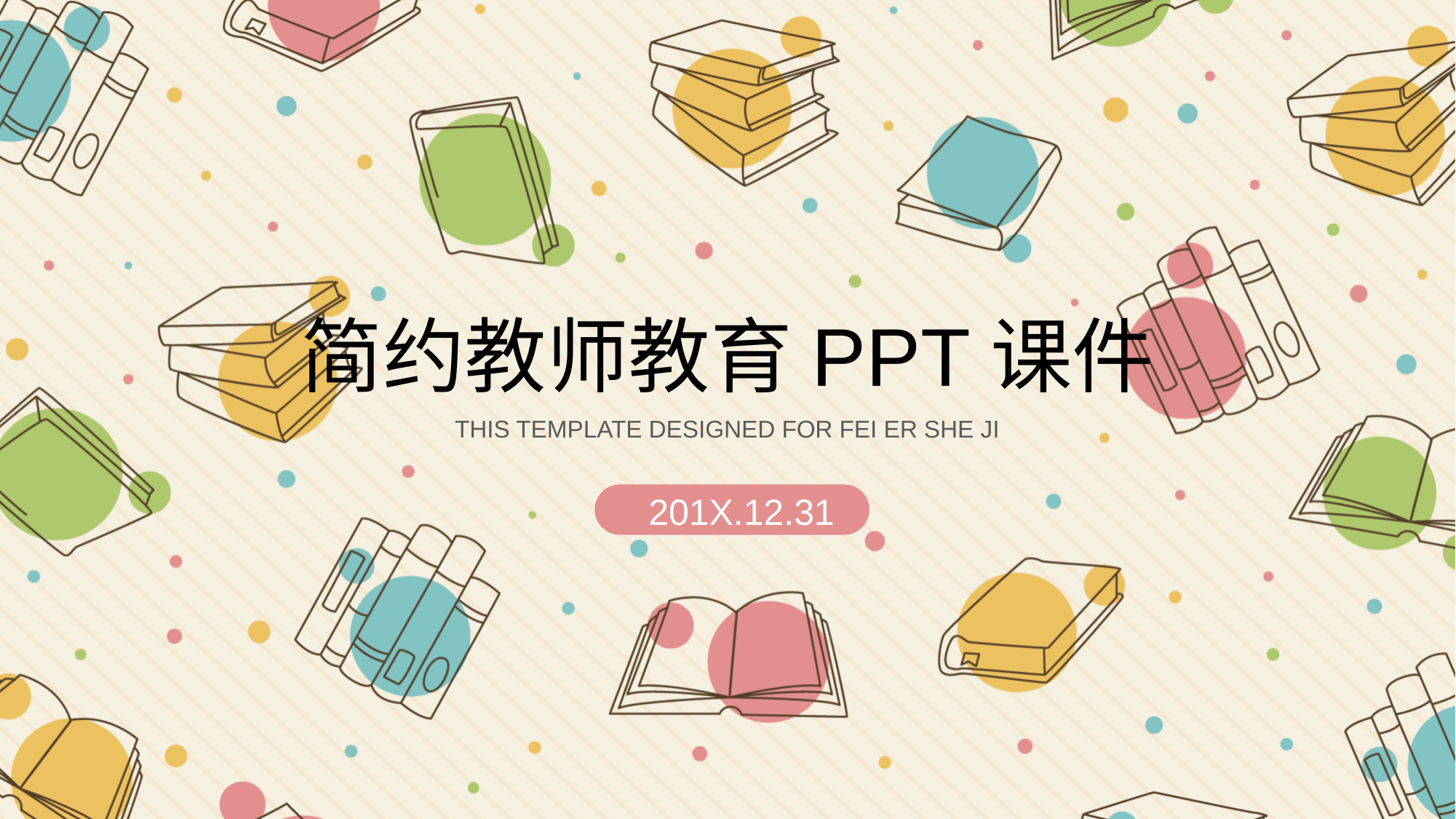

简约教师教育PPT课件
THIS TEMPLATE DESIGNED FOR FEI ER SHE JI
201X.12.31